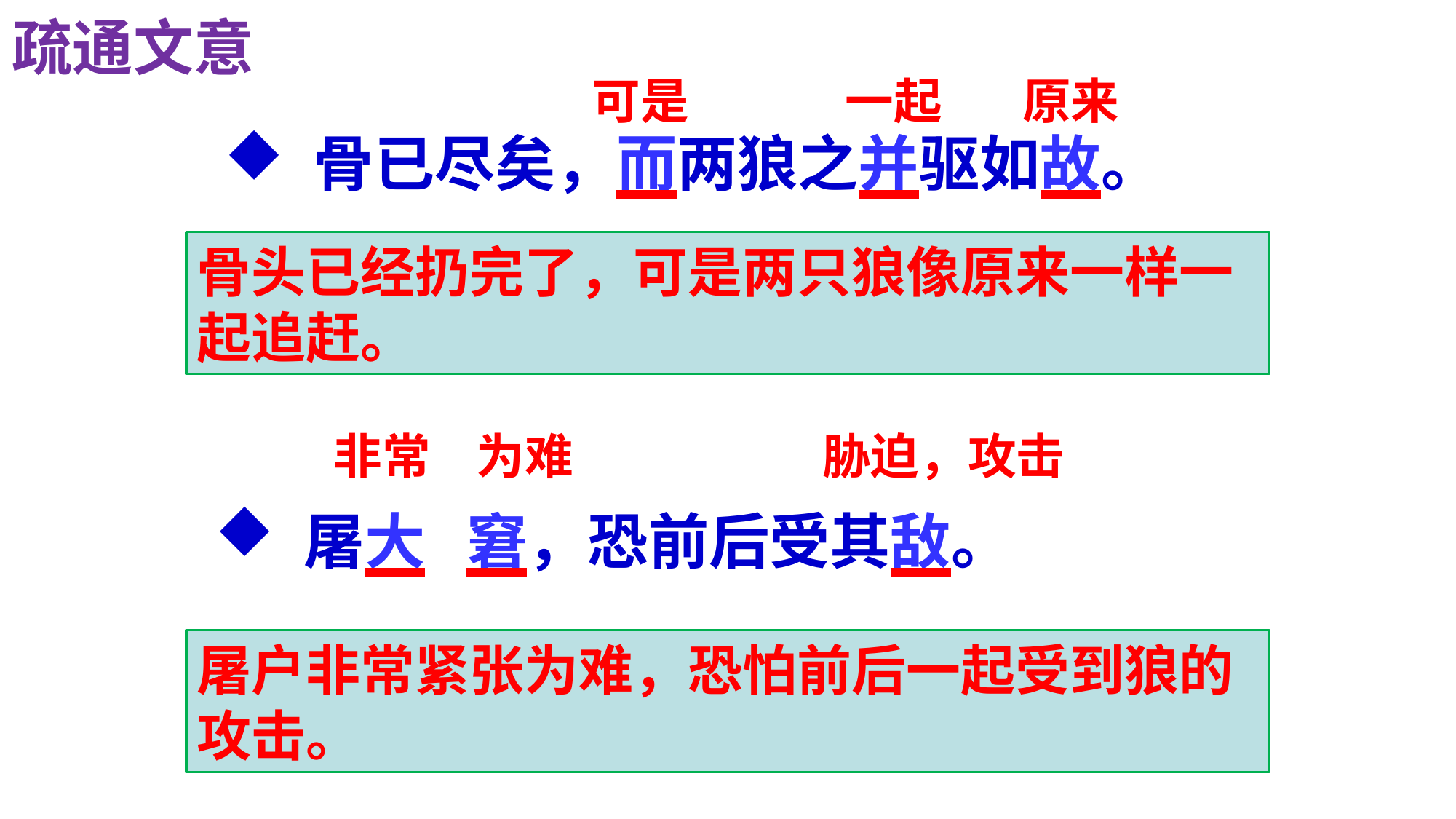

疏通文意
可是
一起
原来
 骨已尽矣，而两狼之并驱如故。
骨头已经扔完了，可是两只狼像原来一样一起追赶。
非常
为难
胁迫，攻击
 屠大   窘，恐前后受其敌。
屠户非常紧张为难，恐怕前后一起受到狼的攻击。